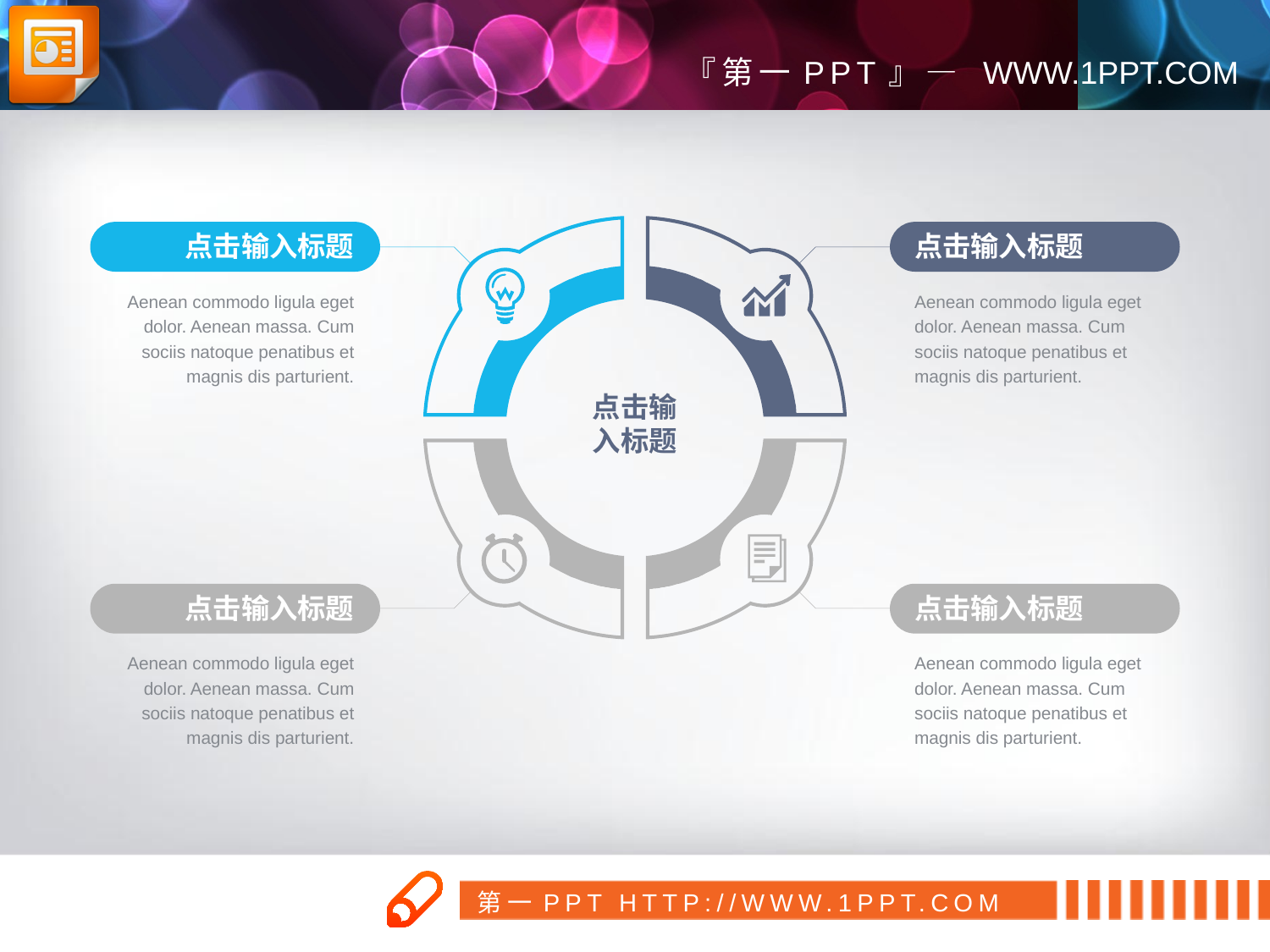

点击输入标题
Aenean commodo ligula eget dolor. Aenean massa. Cum sociis natoque penatibus et magnis dis parturient.
点击输入标题
Aenean commodo ligula eget dolor. Aenean massa. Cum sociis natoque penatibus et magnis dis parturient.
点击输入标题
Aenean commodo ligula eget dolor. Aenean massa. Cum sociis natoque penatibus et magnis dis parturient.
点击输入标题
Aenean commodo ligula eget dolor. Aenean massa. Cum sociis natoque penatibus et magnis dis parturient.

点击输
入标题